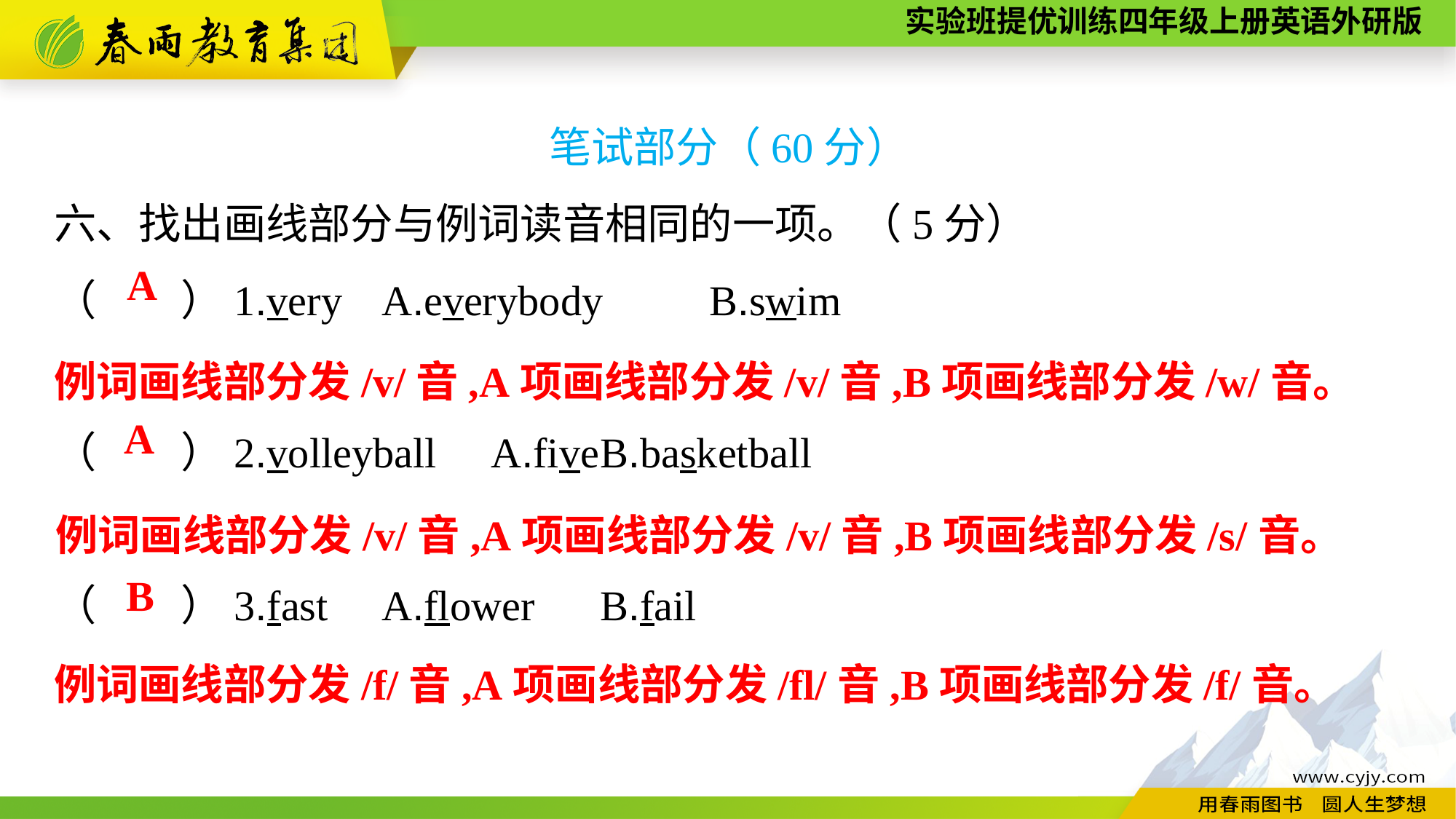

笔试部分（60分）
六、找出画线部分与例词读音相同的一项。（5分）
（　　）1.very	A.everybody	B.swim

（　　）2.volleyball	A.five	B.basketball

（　　）3.fast	A.flower	B.fail

A
例词画线部分发/v/音,A项画线部分发/v/音,B项画线部分发/w/音。
A
例词画线部分发/v/音,A项画线部分发/v/音,B项画线部分发/s/音。
B
例词画线部分发/f/音,A项画线部分发/fl/音,B项画线部分发/f/音。